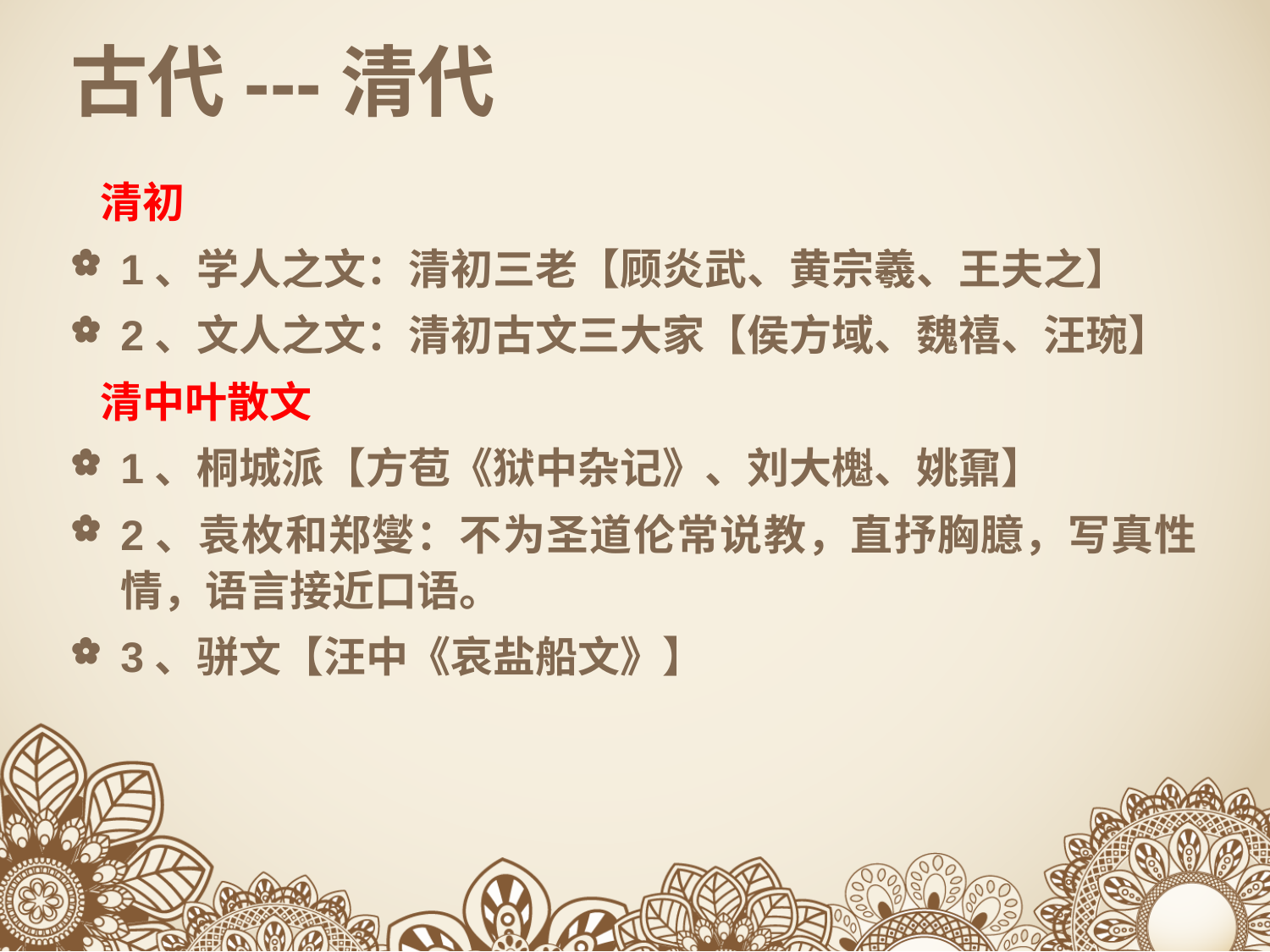

# 古代---清代
  清初
1、学人之文：清初三老【顾炎武、黄宗羲、王夫之】
2、文人之文：清初古文三大家【侯方域、魏禧、汪琬】
  清中叶散文
1、桐城派【方苞《狱中杂记》、刘大櫆、姚鼐】
2、袁枚和郑燮：不为圣道伦常说教，直抒胸臆，写真性情，语言接近口语。
3、骈文【汪中《哀盐船文》】